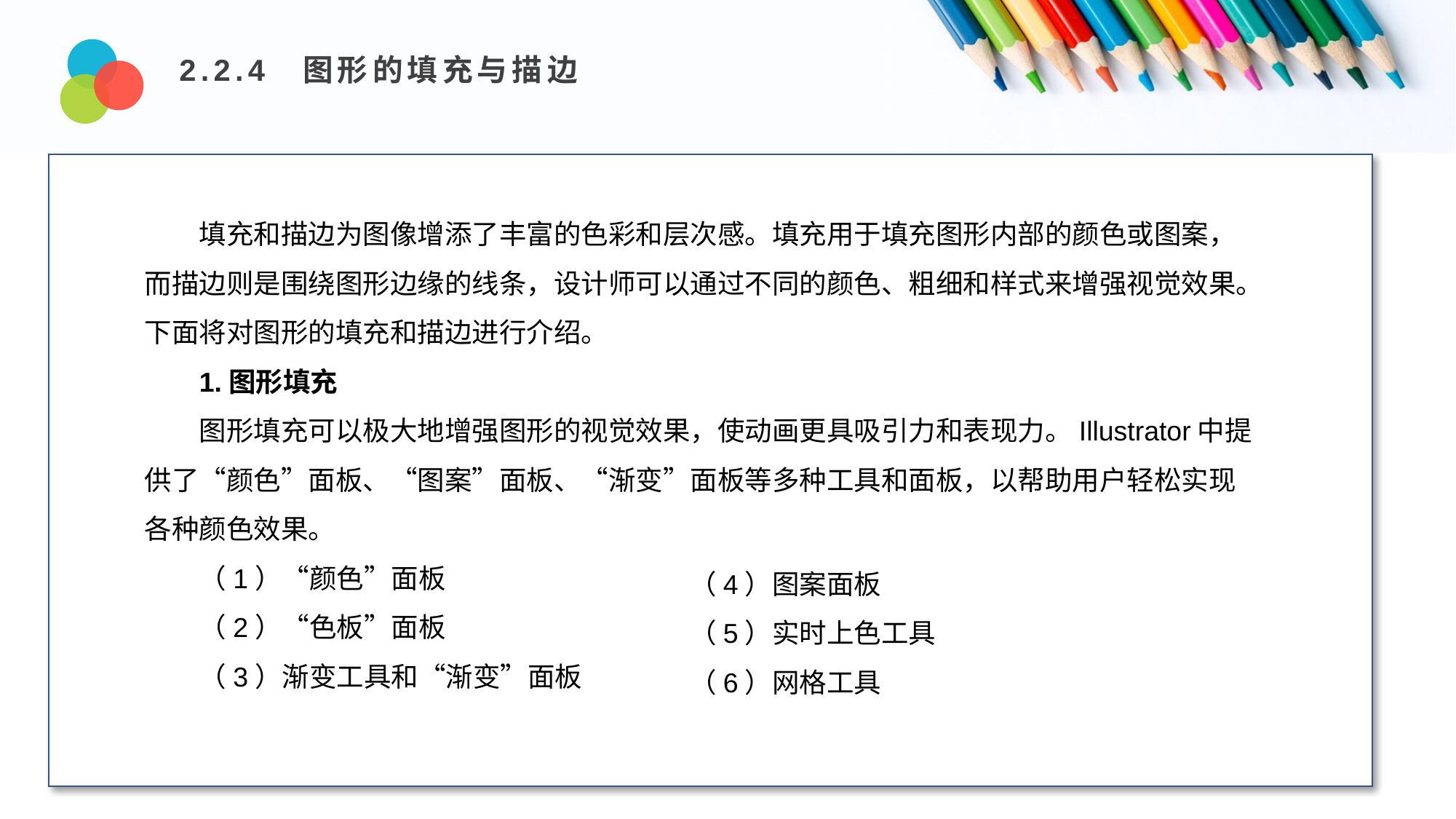

2.2.4  图形的填充与描边

填充和描边为图像增添了丰富的色彩和层次感。填充用于填充图形内部的颜色或图案，而描边则是围绕图形边缘的线条，设计师可以通过不同的颜色、粗细和样式来增强视觉效果。下面将对图形的填充和描边进行介绍。
1.图形填充
图形填充可以极大地增强图形的视觉效果，使动画更具吸引力和表现力。Illustrator中提供了“颜色”面板、“图案”面板、“渐变”面板等多种工具和面板，以帮助用户轻松实现各种颜色效果。
（1）“颜色”面板
（2）“色板”面板
（3）渐变工具和“渐变”面板

（4）图案面板
（5）实时上色工具
（6）网格工具